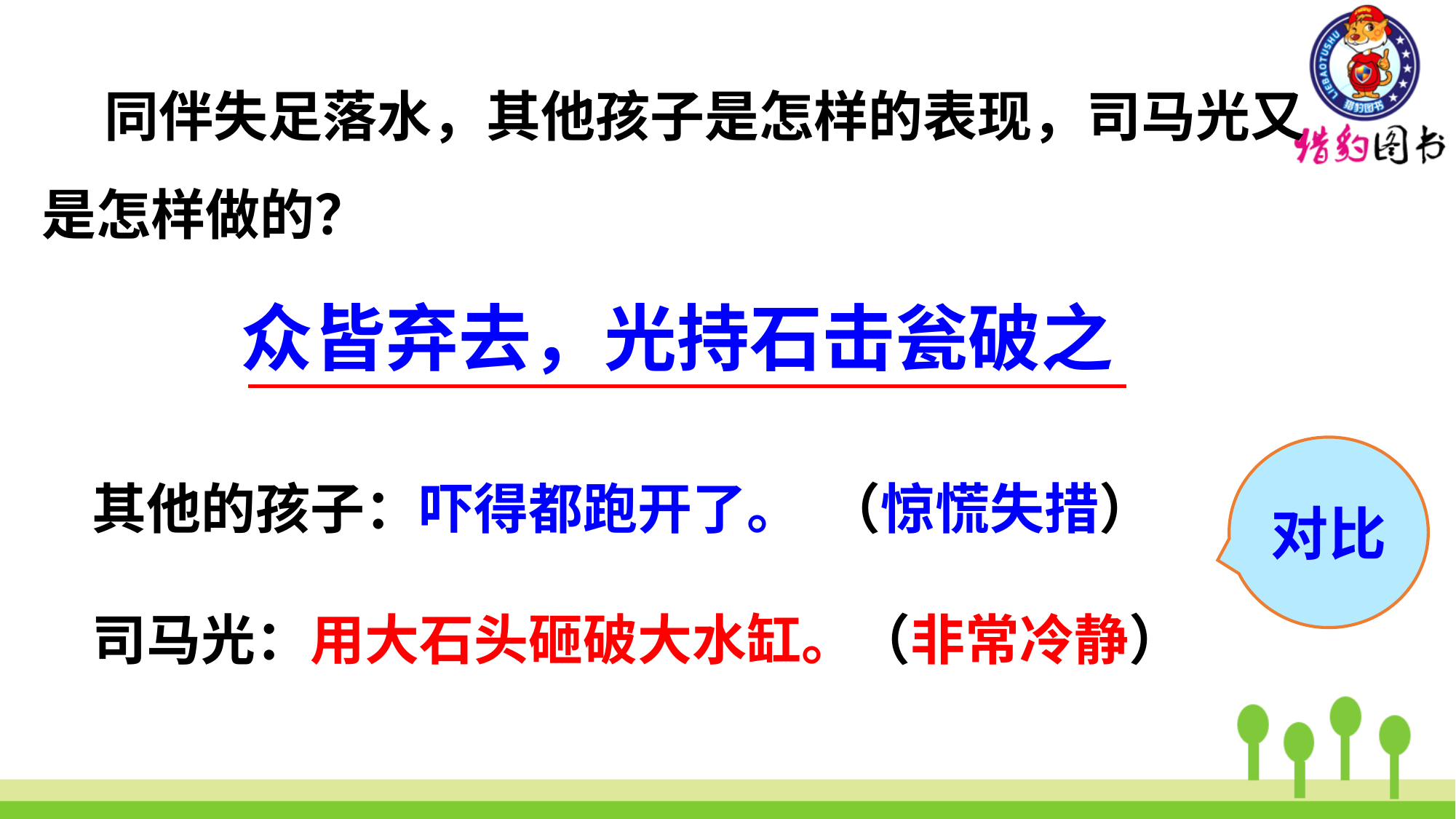

同伴失足落水，其他孩子是怎样的表现，司马光又是怎样做的？
众皆弃去，光持石击瓮破之
   其他的孩子：吓得都跑开了。  （惊慌失措）
   司马光：用大石头砸破大水缸。（非常冷静）
对比